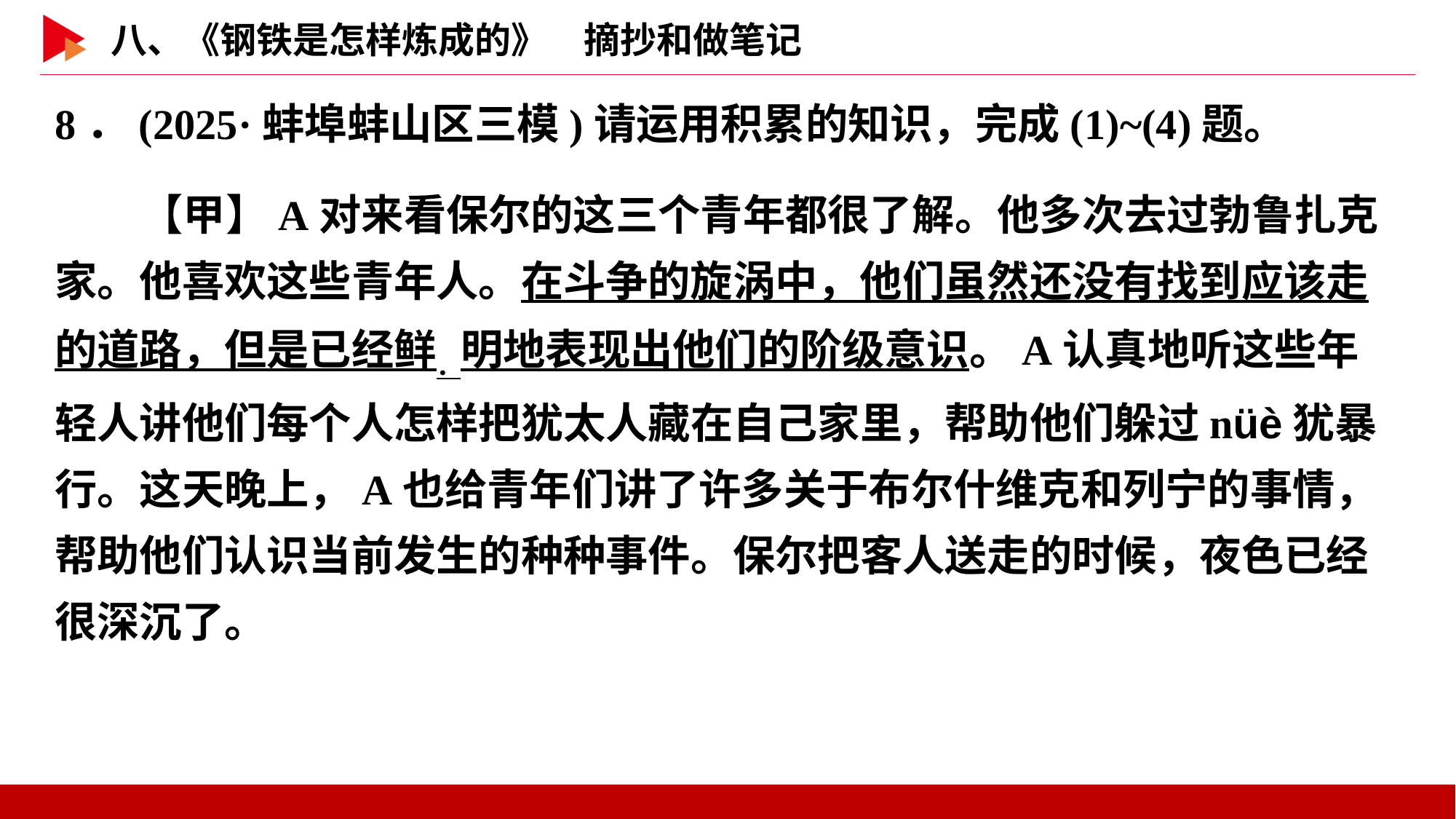

8．(2025·蚌埠蚌山区三模)请运用积累的知识，完成(1)~(4)题。
【甲】A对来看保尔的这三个青年都很了解。他多次去过勃鲁扎克家。他喜欢这些青年人。在斗争的旋涡中，他们虽然还没有找到应该走的道路，但是已经鲜．明地表现出他们的阶级意识。A认真地听这些年轻人讲他们每个人怎样把犹太人藏在自己家里，帮助他们躲过nüè犹暴行。这天晚上，A也给青年们讲了许多关于布尔什维克和列宁的事情，帮助他们认识当前发生的种种事件。保尔把客人送走的时候，夜色已经很深沉了。